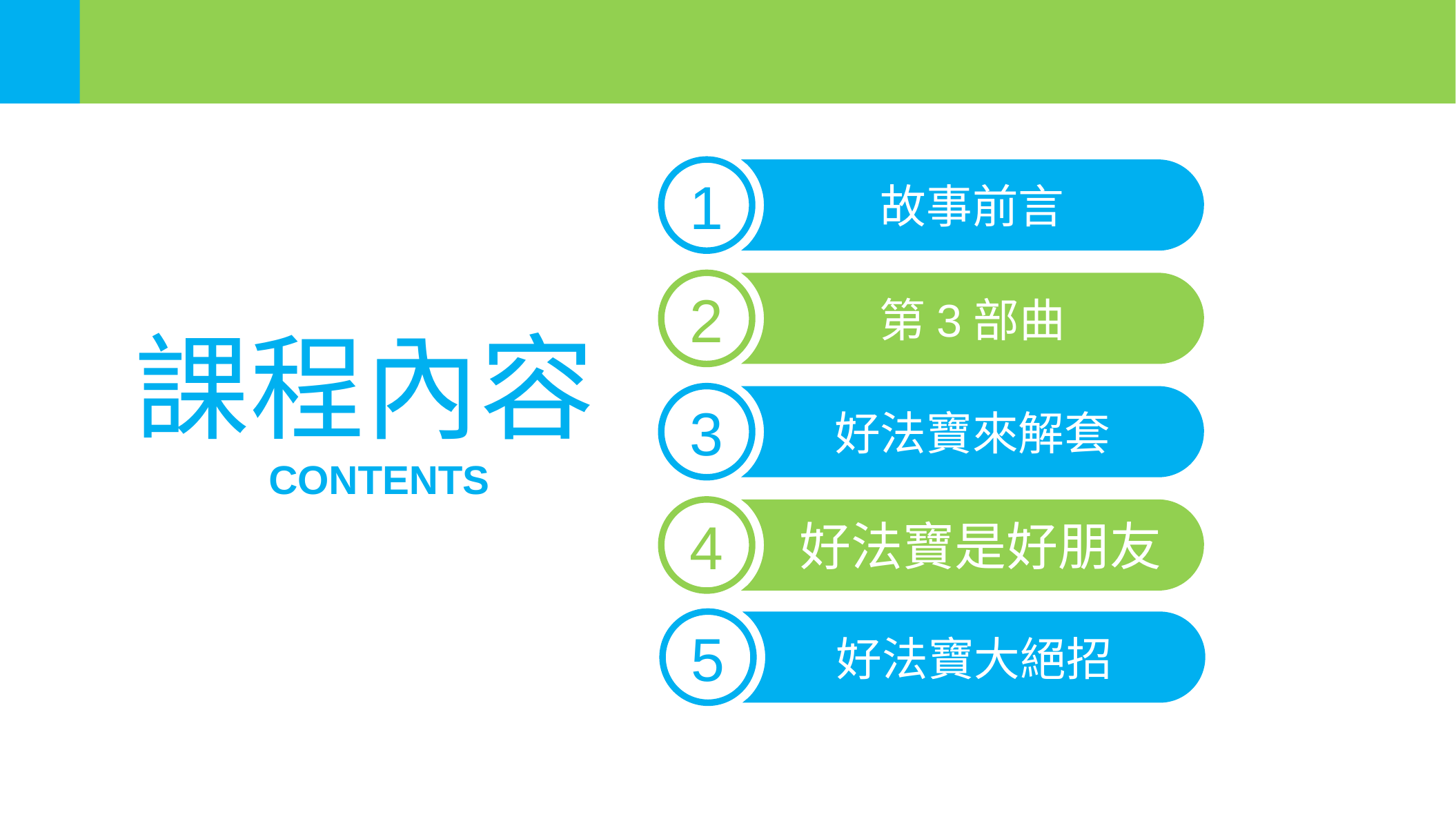

1
故事前言
2
第3部曲
課程內容
3
好法寶來解套
CONTENTS
4
    好法寶是好朋友
5
        好法寶大絕招